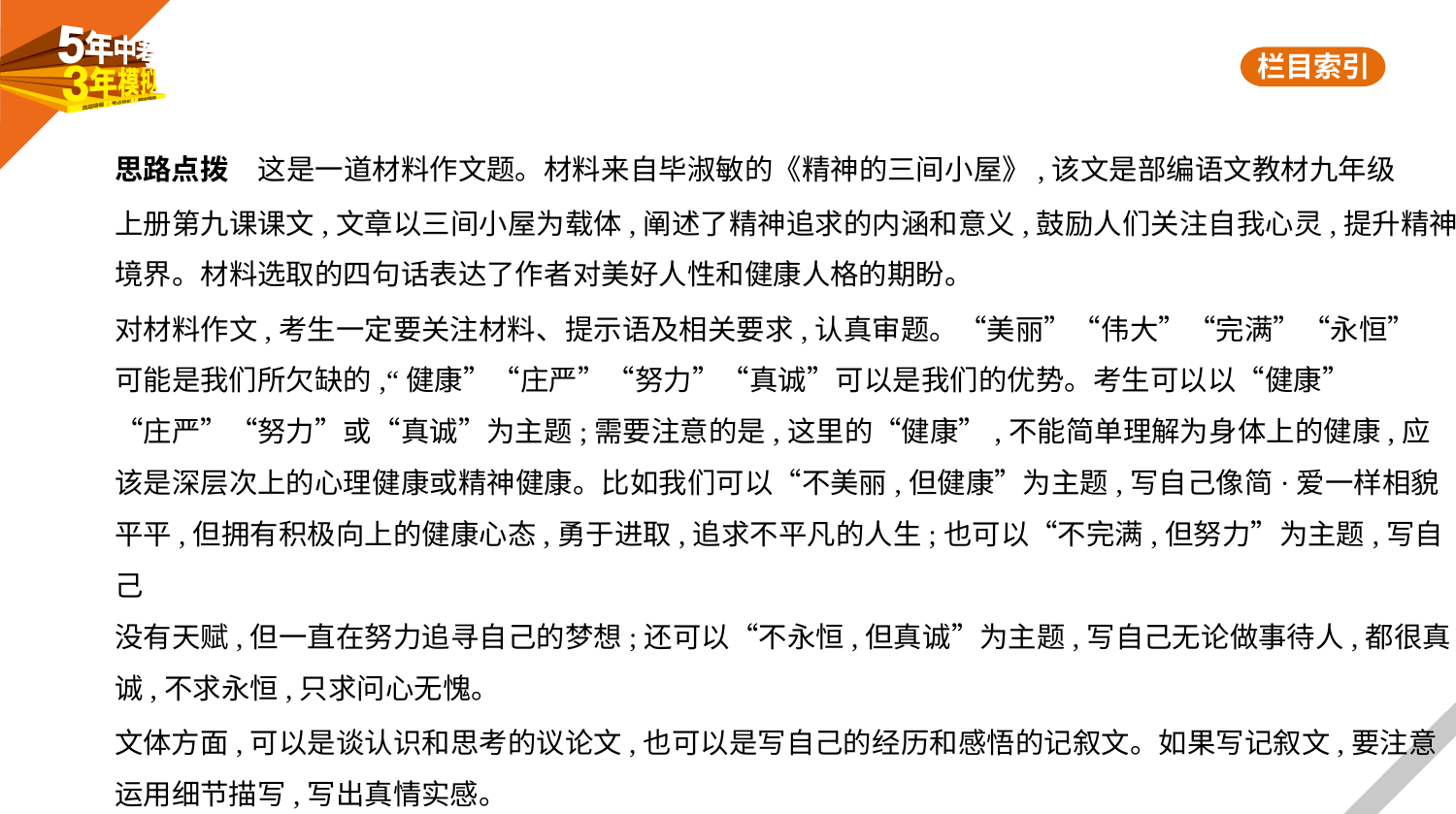

思路点拨　这是一道材料作文题。材料来自毕淑敏的《精神的三间小屋》,该文是部编语文教材九年级
上册第九课课文,文章以三间小屋为载体,阐述了精神追求的内涵和意义,鼓励人们关注自我心灵,提升精神
境界。材料选取的四句话表达了作者对美好人性和健康人格的期盼。
对材料作文,考生一定要关注材料、提示语及相关要求,认真审题。“美丽”“伟大”“完满”“永恒”
可能是我们所欠缺的,“健康”“庄严”“努力”“真诚”可以是我们的优势。考生可以以“健康”
“庄严”“努力”或“真诚”为主题;需要注意的是,这里的“健康”,不能简单理解为身体上的健康,应
该是深层次上的心理健康或精神健康。比如我们可以“不美丽,但健康”为主题,写自己像简·爱一样相貌
平平,但拥有积极向上的健康心态,勇于进取,追求不平凡的人生;也可以“不完满,但努力”为主题,写自己
没有天赋,但一直在努力追寻自己的梦想;还可以“不永恒,但真诚”为主题,写自己无论做事待人,都很真
诚,不求永恒,只求问心无愧。
文体方面,可以是谈认识和思考的议论文,也可以是写自己的经历和感悟的记叙文。如果写记叙文,要注意
运用细节描写,写出真情实感。